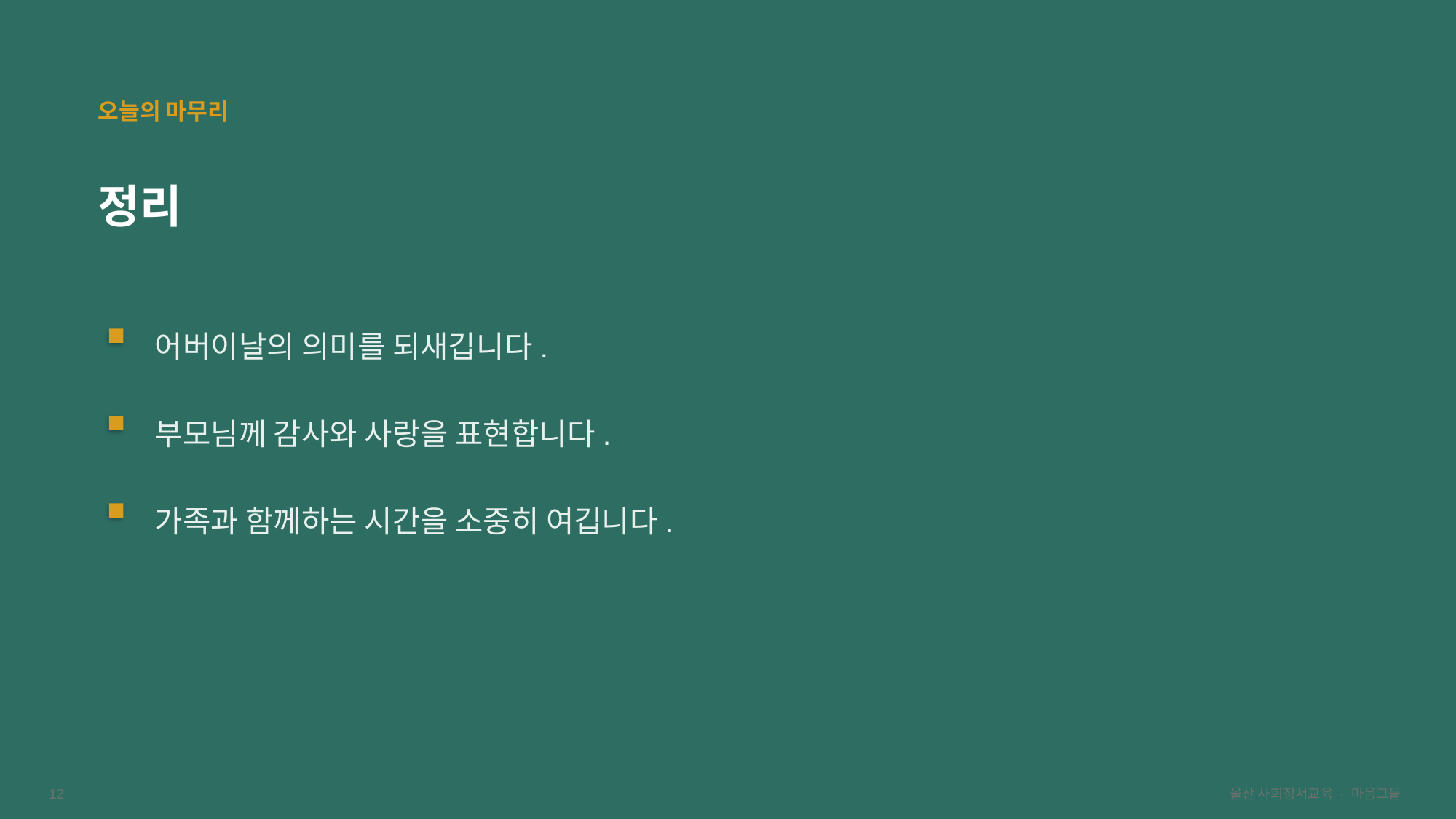

오늘의 마무리
정리
어버이날의 의미를 되새깁니다.

부모님께 감사와 사랑을 표현합니다.

가족과 함께하는 시간을 소중히 여깁니다.

12
울산 사회정서교육 · 마음그물